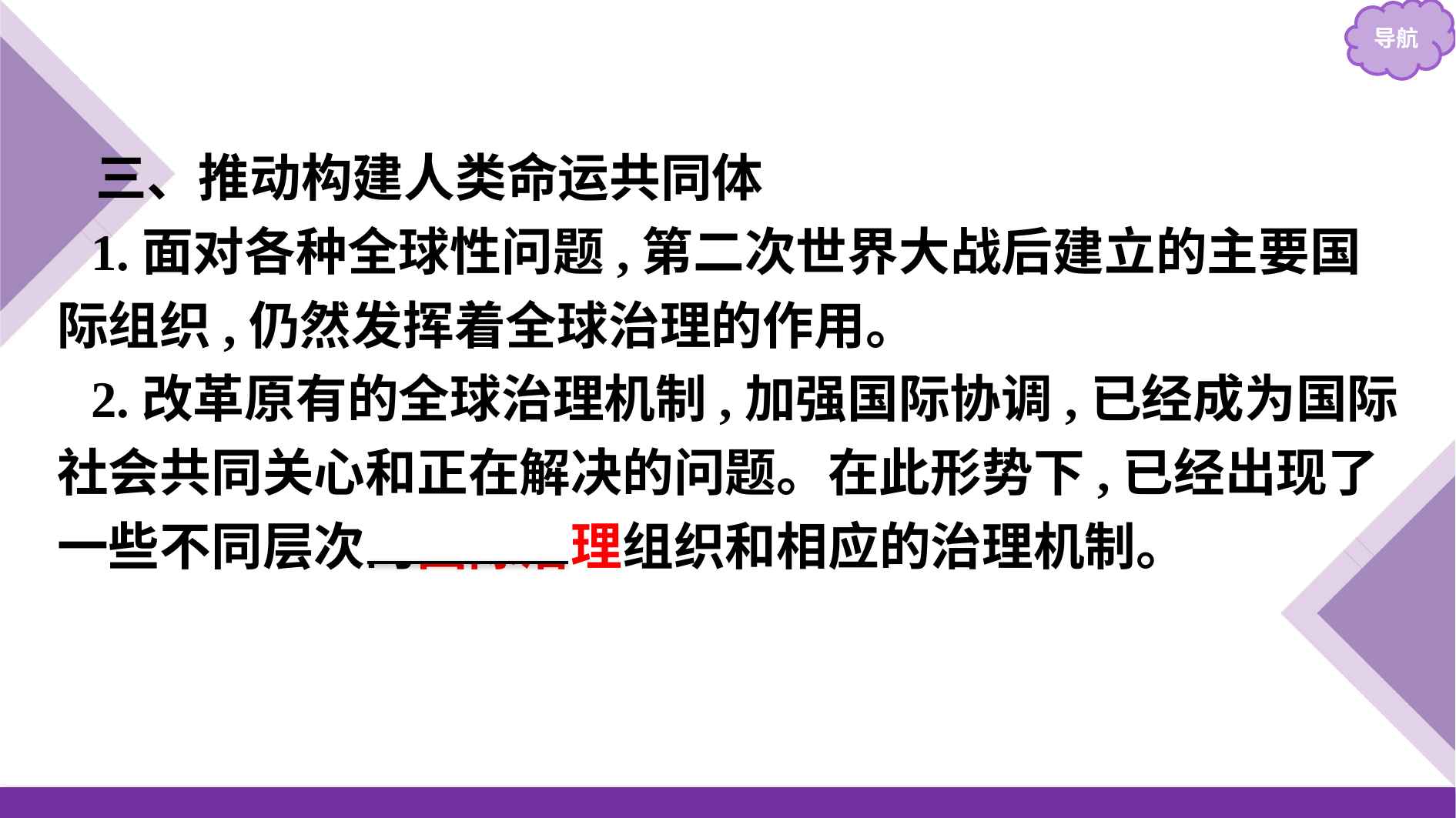

三、推动构建人类命运共同体
1.面对各种全球性问题,第二次世界大战后建立的主要国际组织,仍然发挥着全球治理的作用。
2.改革原有的全球治理机制,加强国际协调,已经成为国际社会共同关心和正在解决的问题。在此形势下,已经出现了一些不同层次的国际治理组织和相应的治理机制。